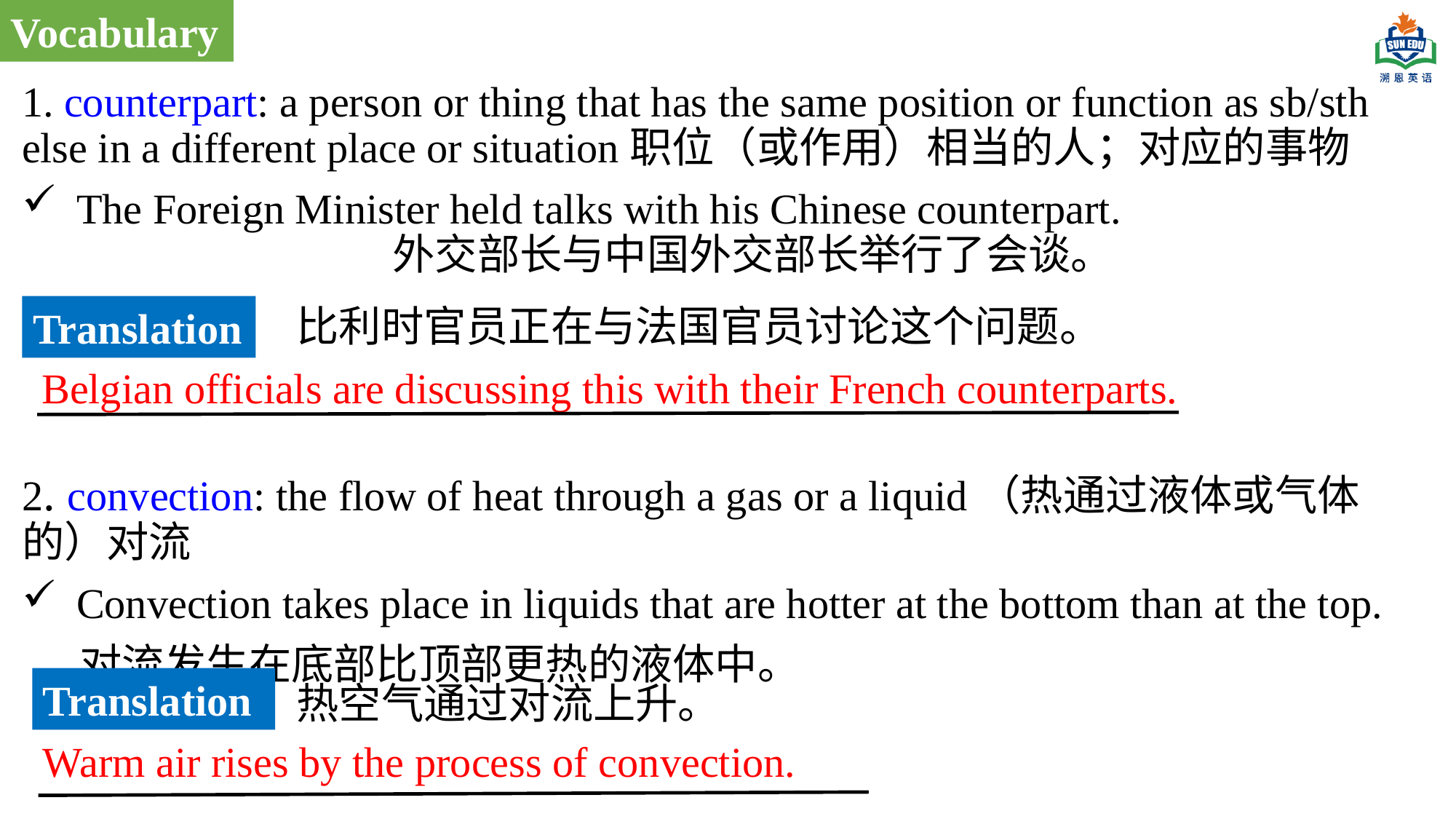

Vocabulary
1. counterpart: a person or thing that has the same position or function as sb/sth else in a different place or situation职位（或作用）相当的人；对应的事物
The Foreign Minister held talks with his Chinese counterpart.                                                          外交部长与中国外交部长举行了会谈。

2. convection: the flow of heat through a gas or a liquid（热通过液体或气体的）对流
Convection takes place in liquids that are hotter at the bottom than at the top.
     对流发生在底部比顶部更热的液体中。
比利时官员正在与法国官员讨论这个问题。

Translation
Belgian officials are discussing this with their French counterparts.
Translation
热空气通过对流上升。
Warm air rises by the process of convection.